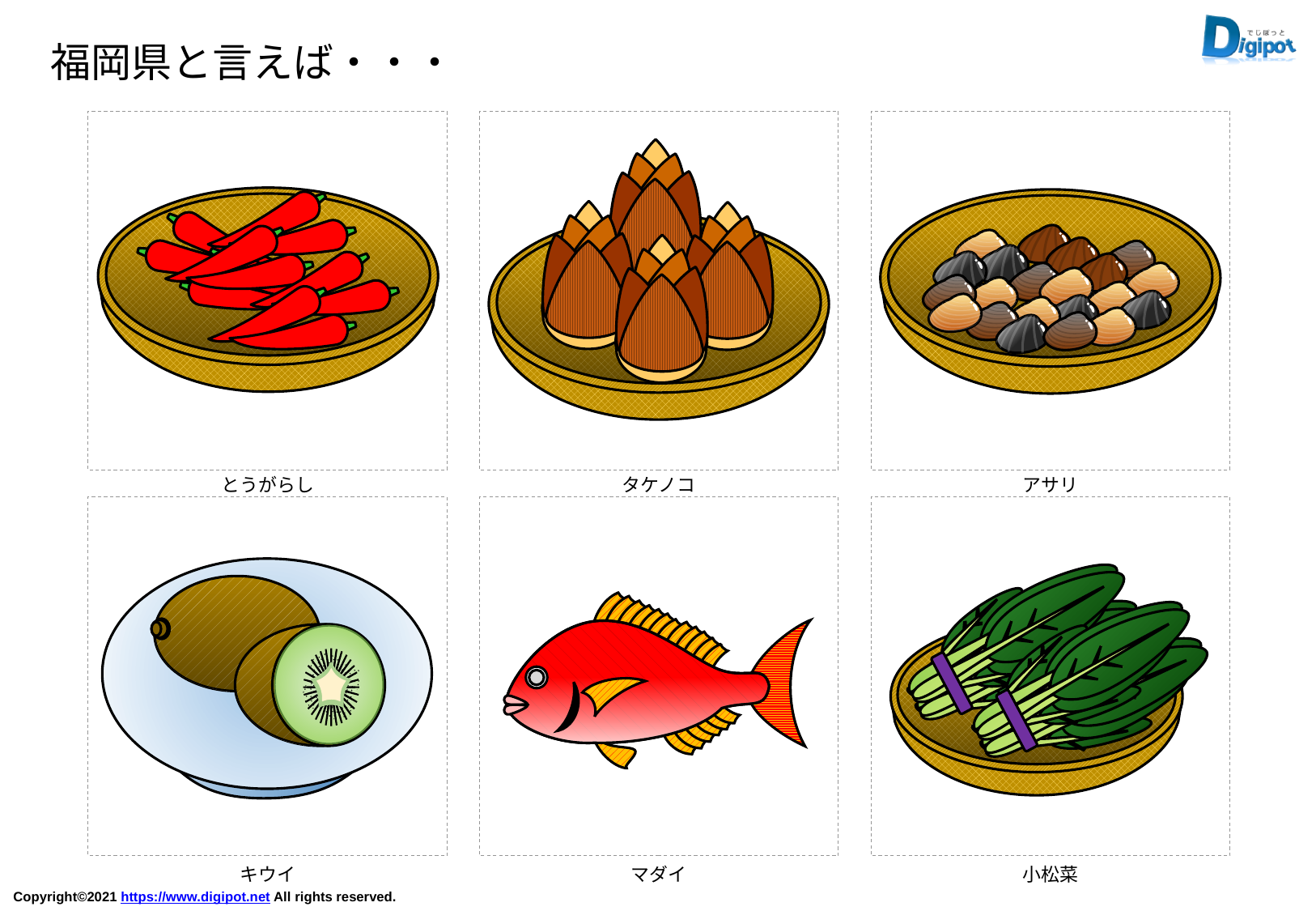

福岡県と言えば・・・

とうがらし
タケノコ
アサリ

キウイ
マダイ
小松菜